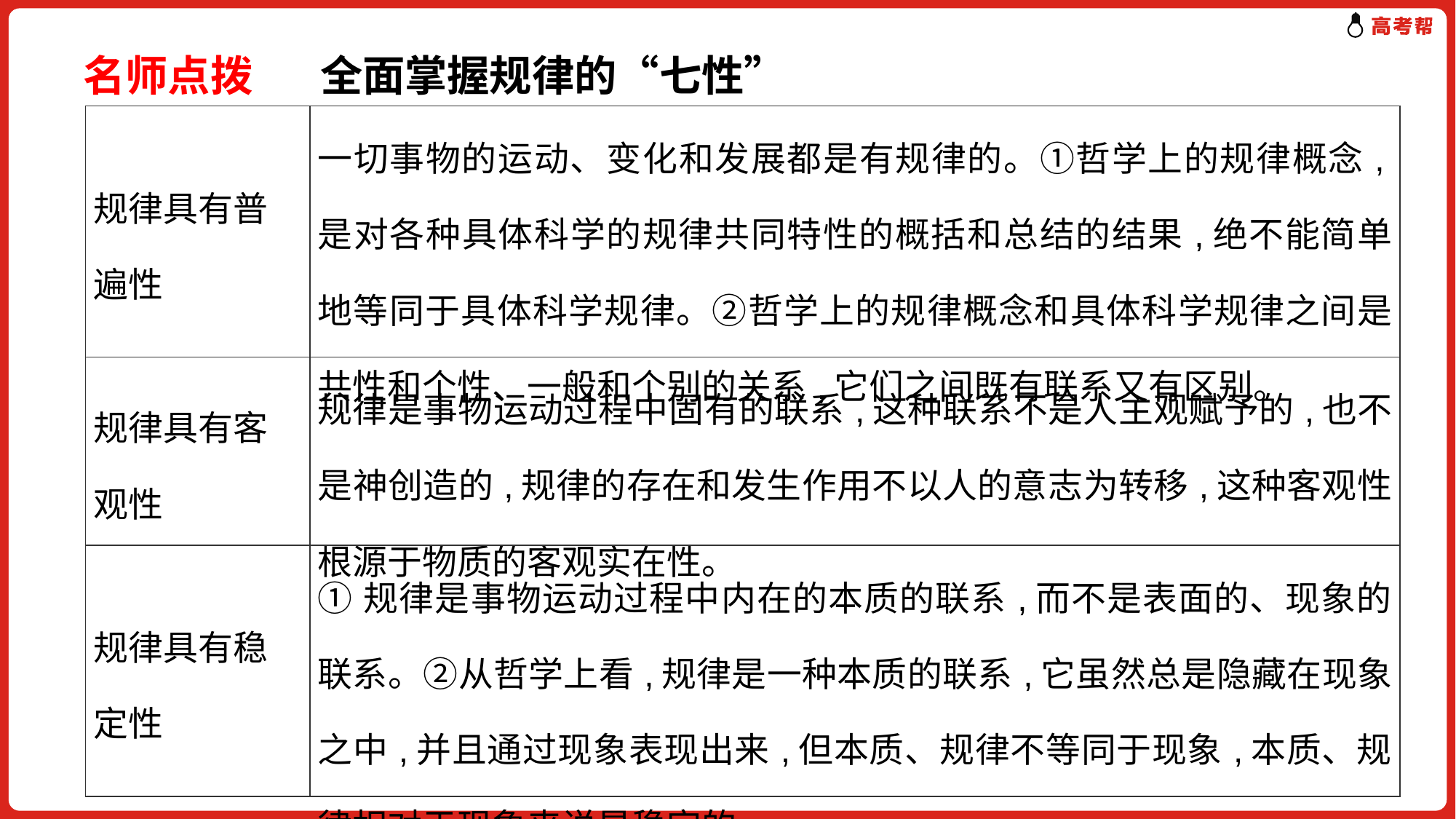

名师点拨       全面掌握规律的“七性”
| 规律具有普遍性 | 一切事物的运动、变化和发展都是有规律的。①哲学上的规律概念,是对各种具体科学的规律共同特性的概括和总结的结果,绝不能简单地等同于具体科学规律。②哲学上的规律概念和具体科学规律之间是共性和个性、一般和个别的关系,它们之间既有联系又有区别。 |
| --- | --- |
| 规律具有客观性 | 规律是事物运动过程中固有的联系,这种联系不是人主观赋予的,也不是神创造的,规律的存在和发生作用不以人的意志为转移,这种客观性根源于物质的客观实在性。 |
| 规律具有稳定性 | ①规律是事物运动过程中内在的本质的联系,而不是表面的、现象的联系。②从哲学上看,规律是一种本质的联系,它虽然总是隐藏在现象之中,并且通过现象表现出来,但本质、规律不等同于现象,本质、规律相对于现象来说是稳定的。 |